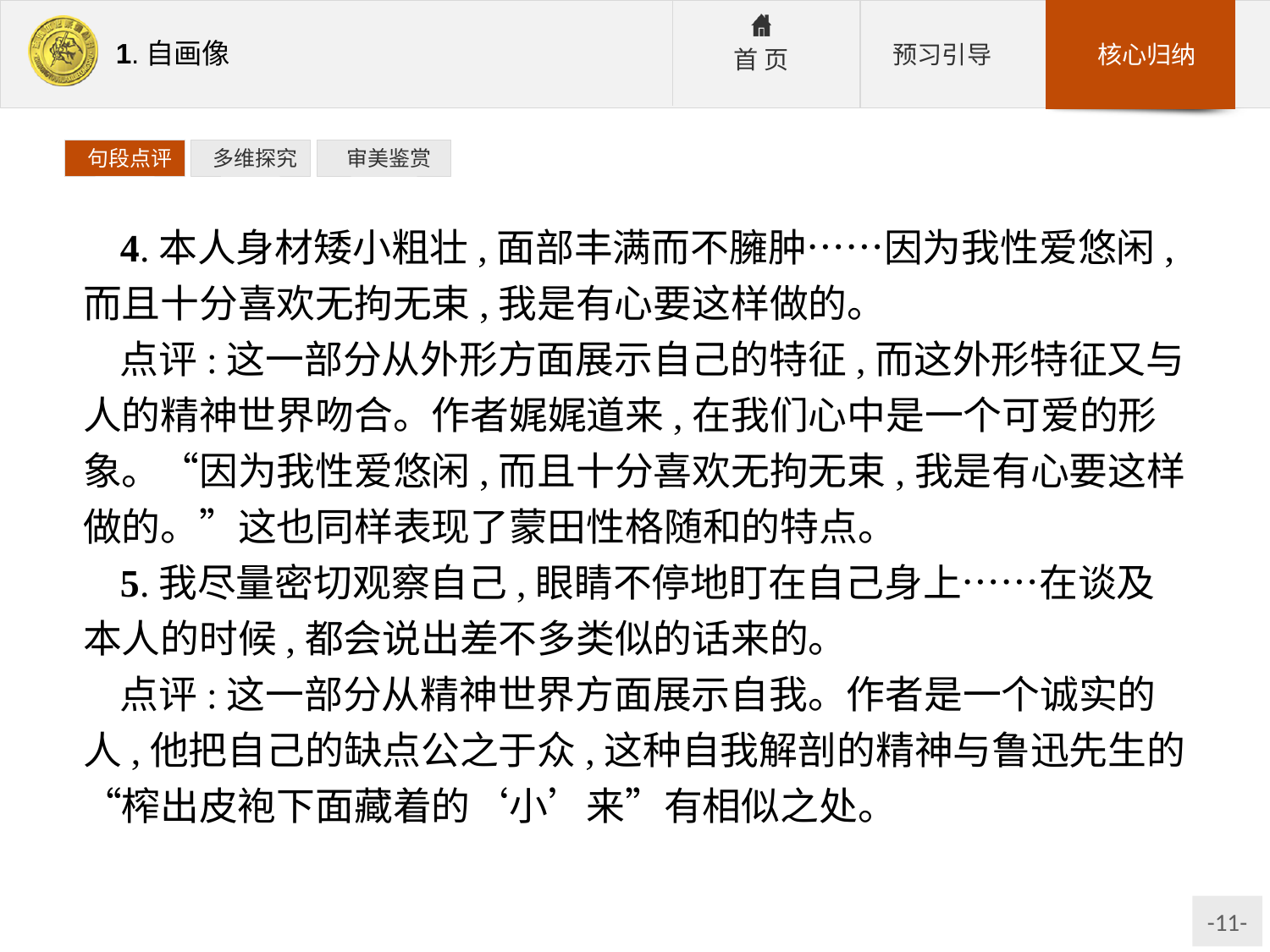

句段点评
 多维探究
 审美鉴赏
4.本人身材矮小粗壮,面部丰满而不臃肿……因为我性爱悠闲,而且十分喜欢无拘无束,我是有心要这样做的。
点评:这一部分从外形方面展示自己的特征,而这外形特征又与人的精神世界吻合。作者娓娓道来,在我们心中是一个可爱的形象。“因为我性爱悠闲,而且十分喜欢无拘无束,我是有心要这样做的。”这也同样表现了蒙田性格随和的特点。
5.我尽量密切观察自己,眼睛不停地盯在自己身上……在谈及本人的时候,都会说出差不多类似的话来的。
点评:这一部分从精神世界方面展示自我。作者是一个诚实的人,他把自己的缺点公之于众,这种自我解剖的精神与鲁迅先生的“榨出皮袍下面藏着的‘小’来”有相似之处。